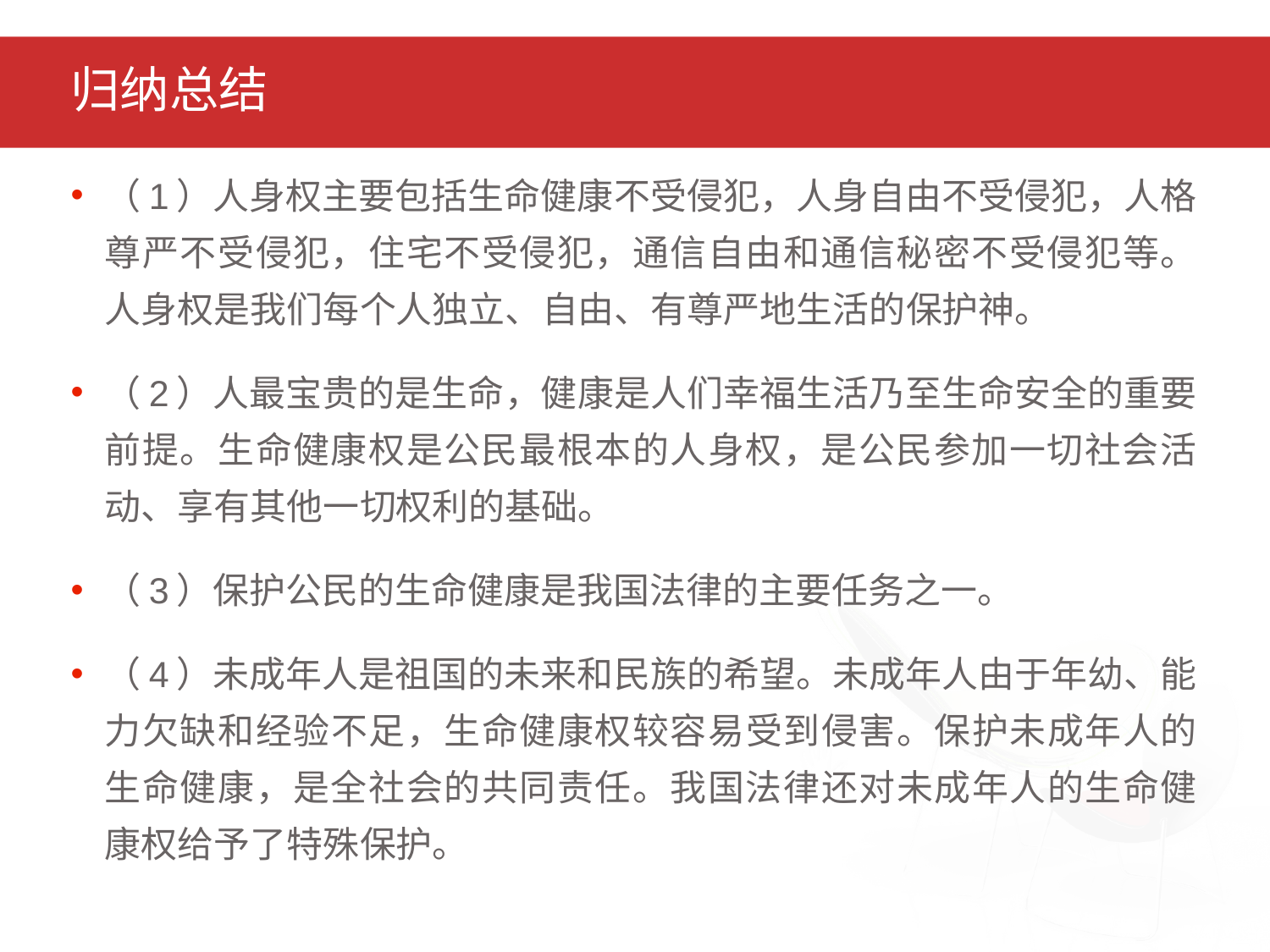

# 归纳总结
（1）人身权主要包括生命健康不受侵犯，人身自由不受侵犯，人格尊严不受侵犯，住宅不受侵犯，通信自由和通信秘密不受侵犯等。人身权是我们每个人独立、自由、有尊严地生活的保护神。
（2）人最宝贵的是生命，健康是人们幸福生活乃至生命安全的重要前提。生命健康权是公民最根本的人身权，是公民参加一切社会活动、享有其他一切权利的基础。
（3）保护公民的生命健康是我国法律的主要任务之一。
（4）未成年人是祖国的未来和民族的希望。未成年人由于年幼、能力欠缺和经验不足，生命健康权较容易受到侵害。保护未成年人的生命健康，是全社会的共同责任。我国法律还对未成年人的生命健康权给予了特殊保护。